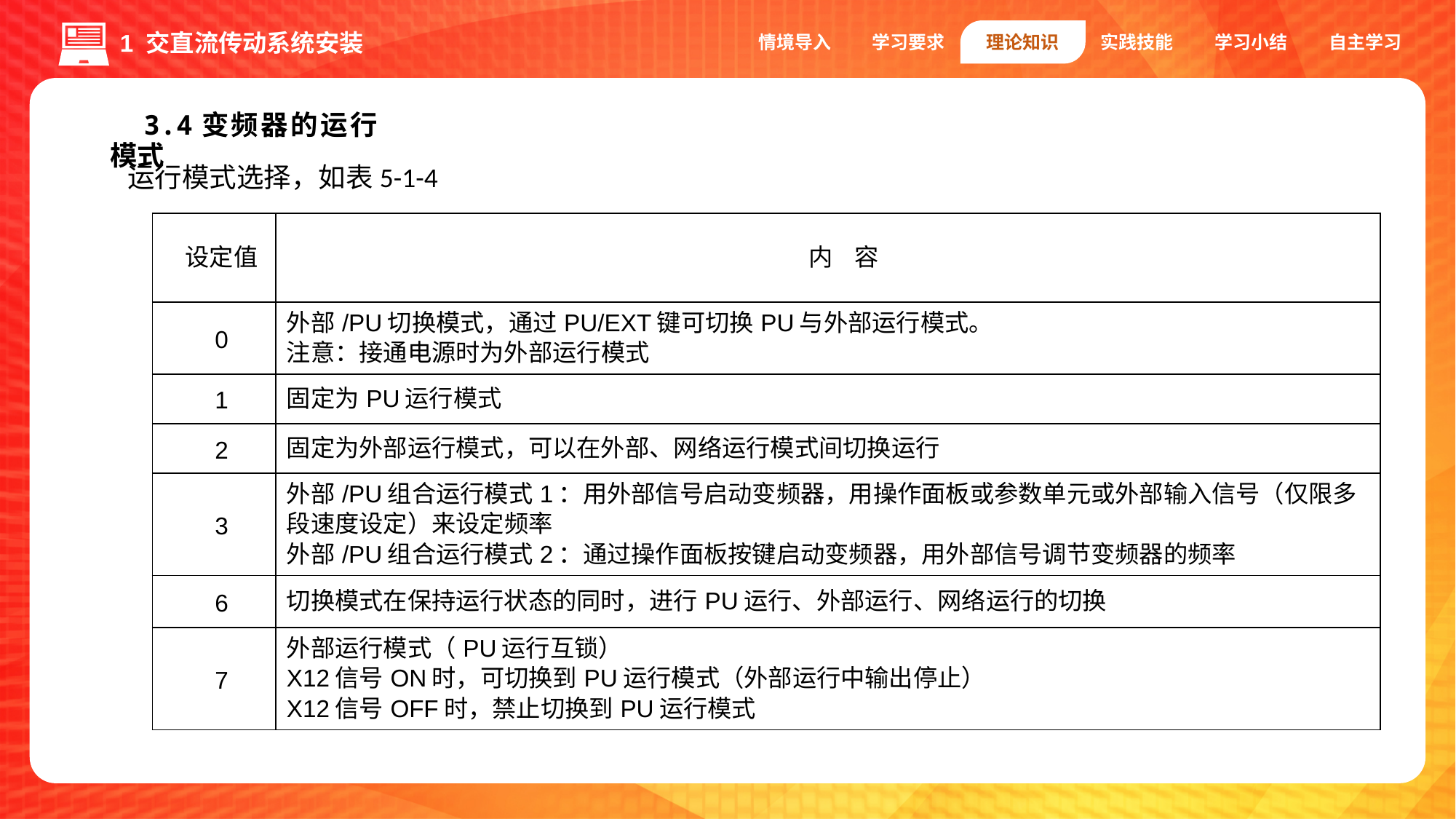

情境导入
学习要求
理论知识
实践技能
学习小结
自主学习
1 交直流传动系统安装

3.4变频器的运行模式
运行模式选择，如表5-1-4
1.编码器
| 设定值 | 内 容 |
| --- | --- |
| 0 | 外部/PU切换模式，通过PU/EXT键可切换PU与外部运行模式。 注意：接通电源时为外部运行模式 |
| 1 | 固定为PU运行模式 |
| 2 | 固定为外部运行模式，可以在外部、网络运行模式间切换运行 |
| 3 | 外部/PU组合运行模式1：用外部信号启动变频器，用操作面板或参数单元或外部输入信号（仅限多段速度设定）来设定频率 外部/PU组合运行模式2：通过操作面板按键启动变频器，用外部信号调节变频器的频率 |
| 6 | 切换模式在保持运行状态的同时，进行PU运行、外部运行、网络运行的切换 |
| 7 | 外部运行模式（PU运行互锁） X12信号ON时，可切换到PU运行模式（外部运行中输出停止） X12信号OFF时，禁止切换到PU运行模式 |